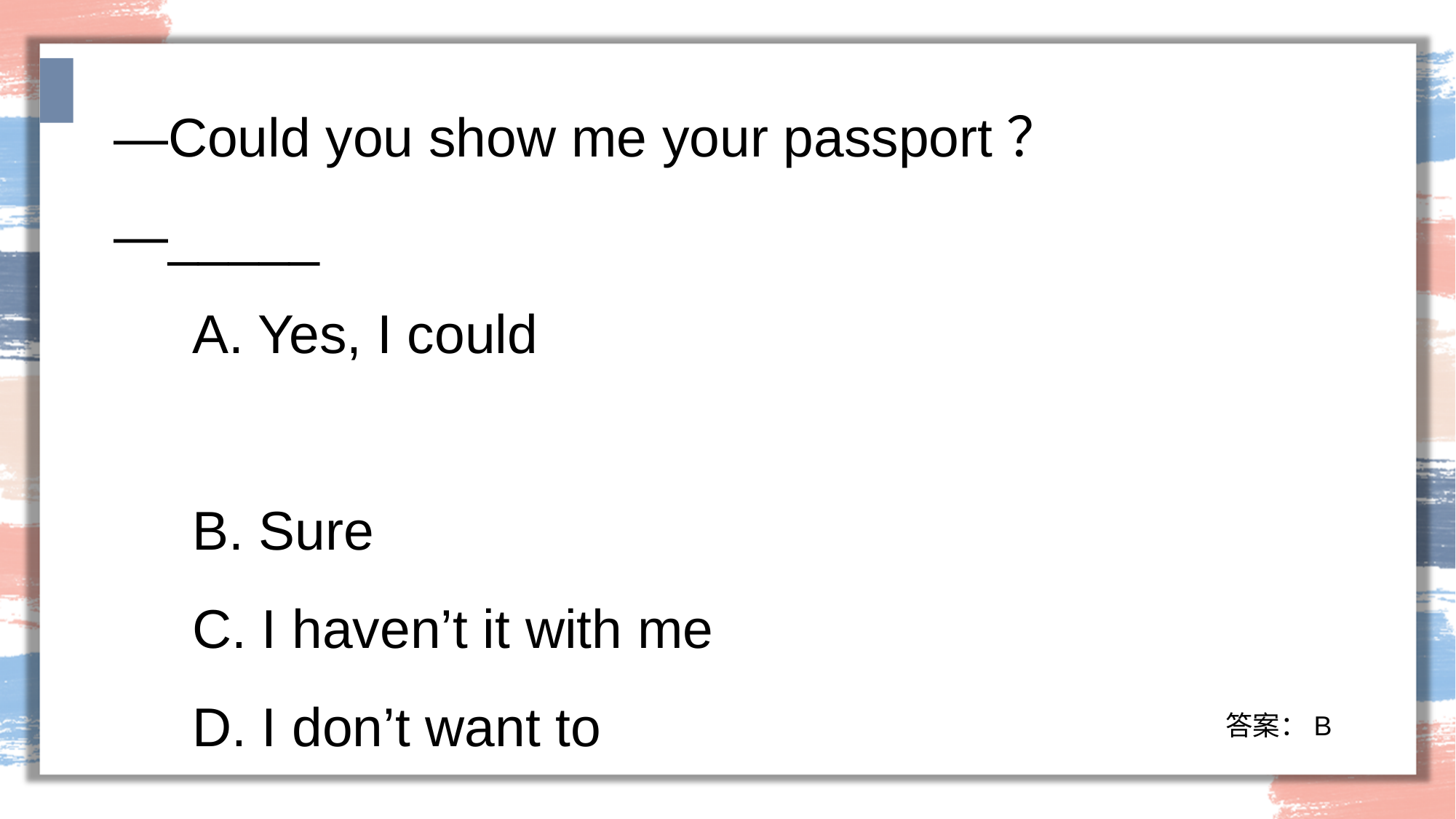

—Could you show me your passport？
—_____
	A. Yes, I could
	B. Sure
	C. I haven’t it with me
	D. I don’t want to
答案：B